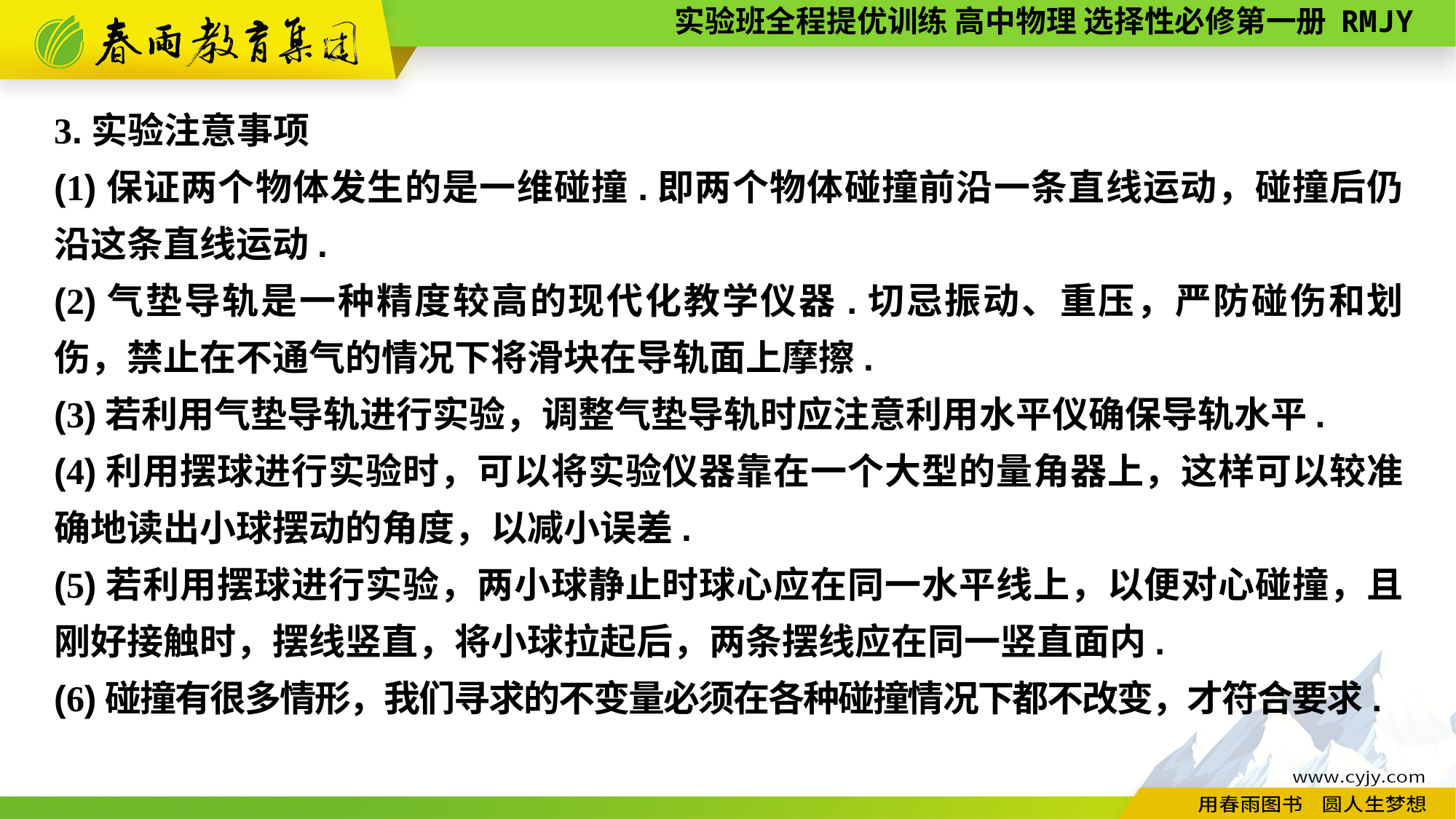

3.实验注意事项
(1)保证两个物体发生的是一维碰撞.即两个物体碰撞前沿一条直线运动，碰撞后仍沿这条直线运动.
(2)气垫导轨是一种精度较高的现代化教学仪器.切忌振动、重压，严防碰伤和划伤，禁止在不通气的情况下将滑块在导轨面上摩擦.
(3)若利用气垫导轨进行实验，调整气垫导轨时应注意利用水平仪确保导轨水平.
(4)利用摆球进行实验时，可以将实验仪器靠在一个大型的量角器上，这样可以较准确地读出小球摆动的角度，以减小误差.
(5)若利用摆球进行实验，两小球静止时球心应在同一水平线上，以便对心碰撞，且刚好接触时，摆线竖直，将小球拉起后，两条摆线应在同一竖直面内.
(6)碰撞有很多情形，我们寻求的不变量必须在各种碰撞情况下都不改变，才符合要求.